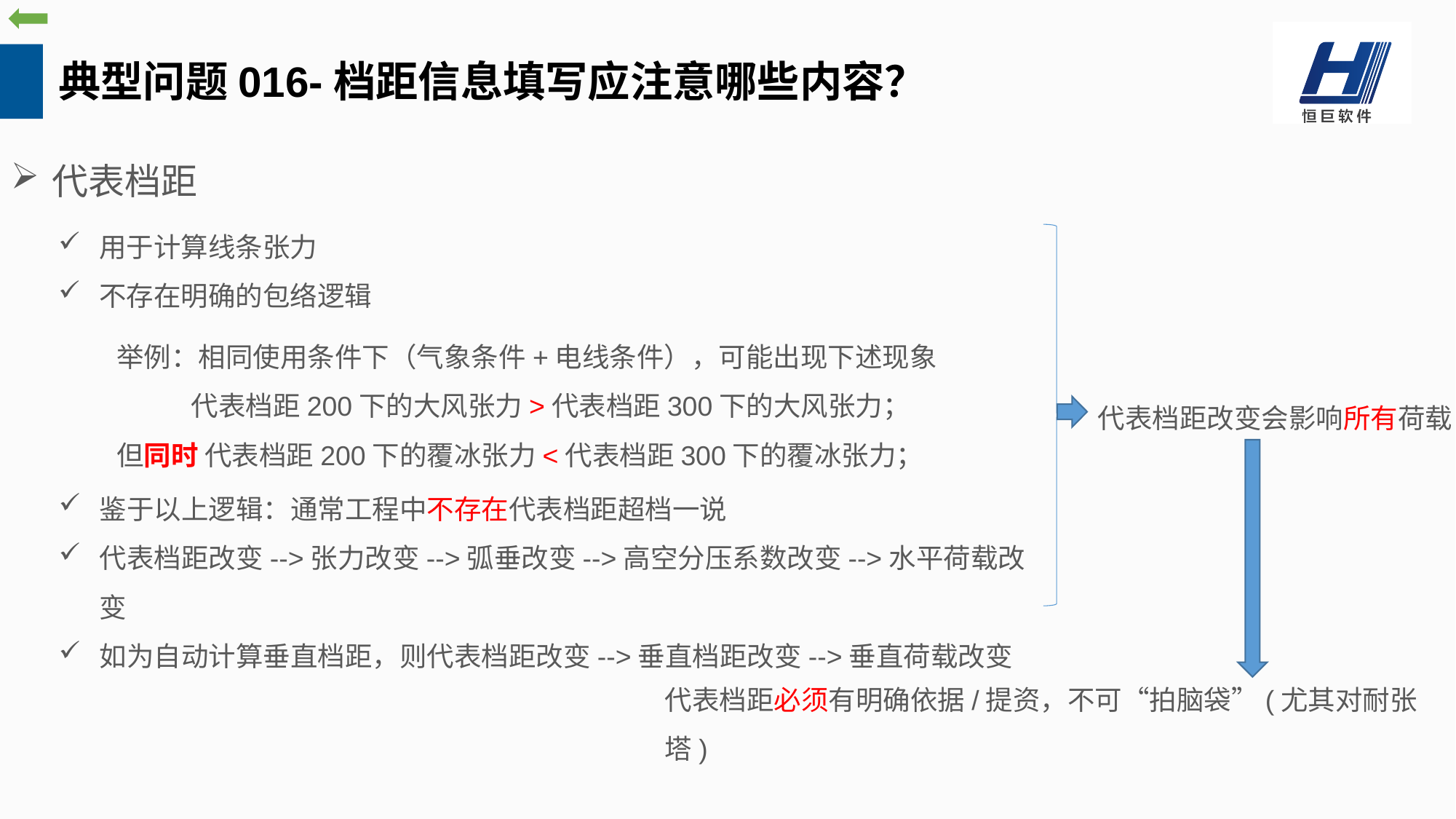

典型问题016-档距信息填写应注意哪些内容？
代表档距
用于计算线条张力
不存在明确的包络逻辑

举例：相同使用条件下（气象条件+电线条件），可能出现下述现象
           代表档距200下的大风张力>代表档距300下的大风张力；
但同时 代表档距200下的覆冰张力<代表档距300下的覆冰张力；
代表档距改变会影响所有荷载

鉴于以上逻辑：通常工程中不存在代表档距超档一说
代表档距改变-->张力改变-->弧垂改变-->高空分压系数改变-->水平荷载改变
如为自动计算垂直档距，则代表档距改变-->垂直档距改变-->垂直荷载改变
代表档距必须有明确依据/提资，不可“拍脑袋”(尤其对耐张塔)